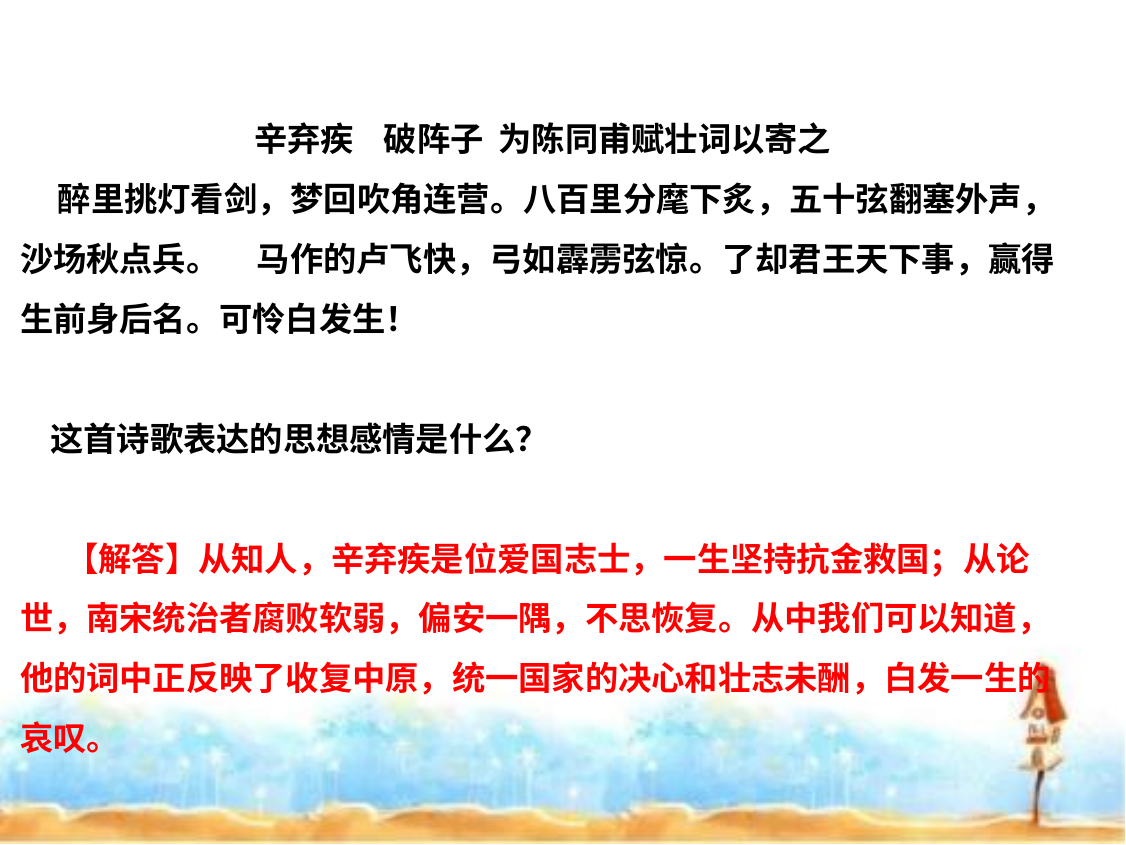

辛弃疾    破阵子  为陈同甫赋壮词以寄之
    醉里挑灯看剑，梦回吹角连营。八百里分麾下炙，五十弦翻塞外声，沙场秋点兵。     马作的卢飞快，弓如霹雳弦惊。了却君王天下事，赢得生前身后名。可怜白发生！

   这首诗歌表达的思想感情是什么？

     【解答】从知人，辛弃疾是位爱国志士，一生坚持抗金救国；从论世，南宋统治者腐败软弱，偏安一隅，不思恢复。从中我们可以知道，他的词中正反映了收复中原，统一国家的决心和壮志未酬，白发一生的哀叹。